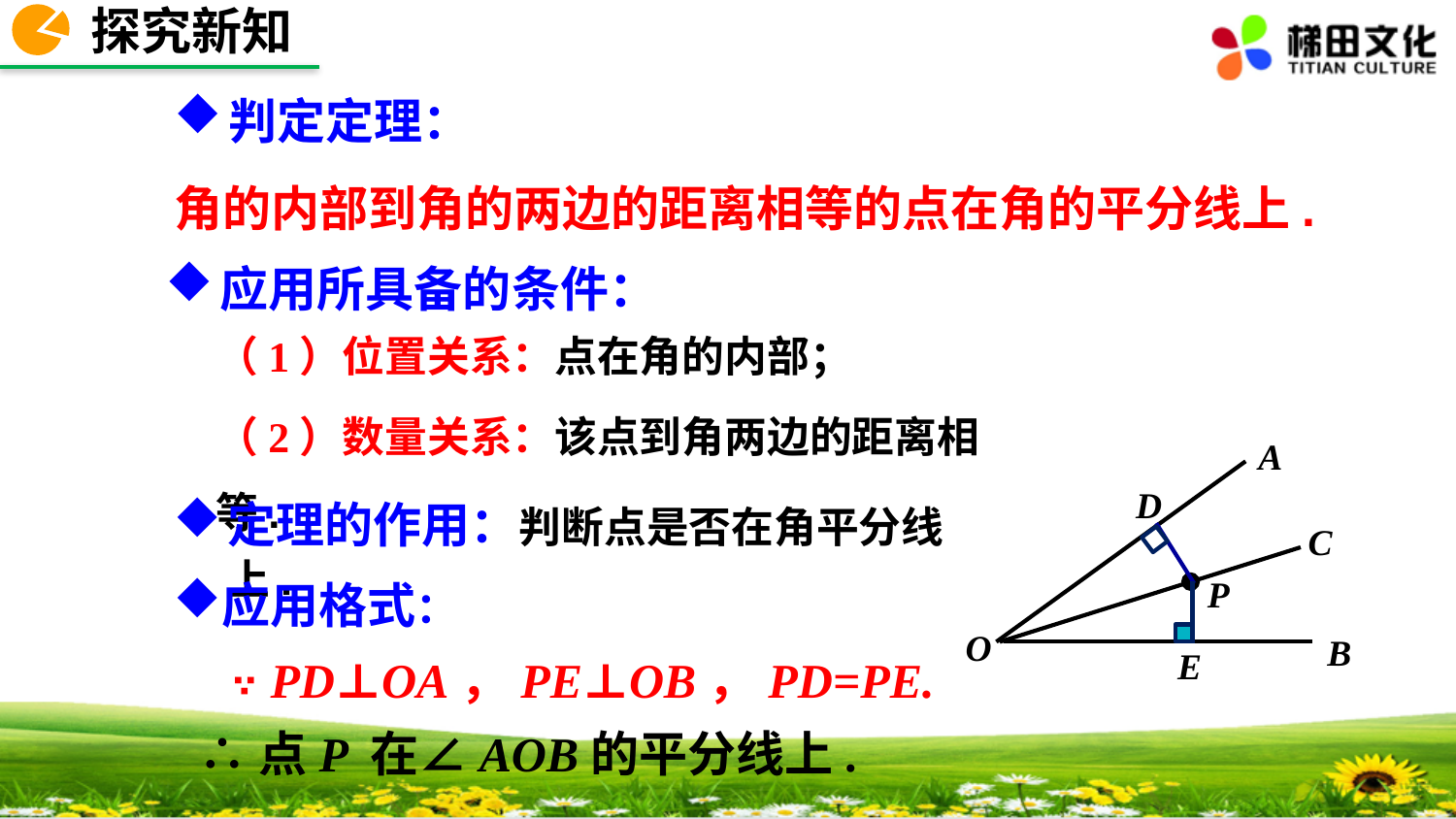

探究新知

判定定理：
角的内部到角的两边的距离相等的点在角的平分线上.
应用所具备的条件：
（1）位置关系：点在角的内部；
（2）数量关系：该点到角两边的距离相等.
A
C
O
B
D

P

E
定理的作用：判断点是否在角平分线上.
应用格式：
∵ PD⊥OA，PE⊥OB，PD=PE.
∴点P 在∠AOB的平分线上.